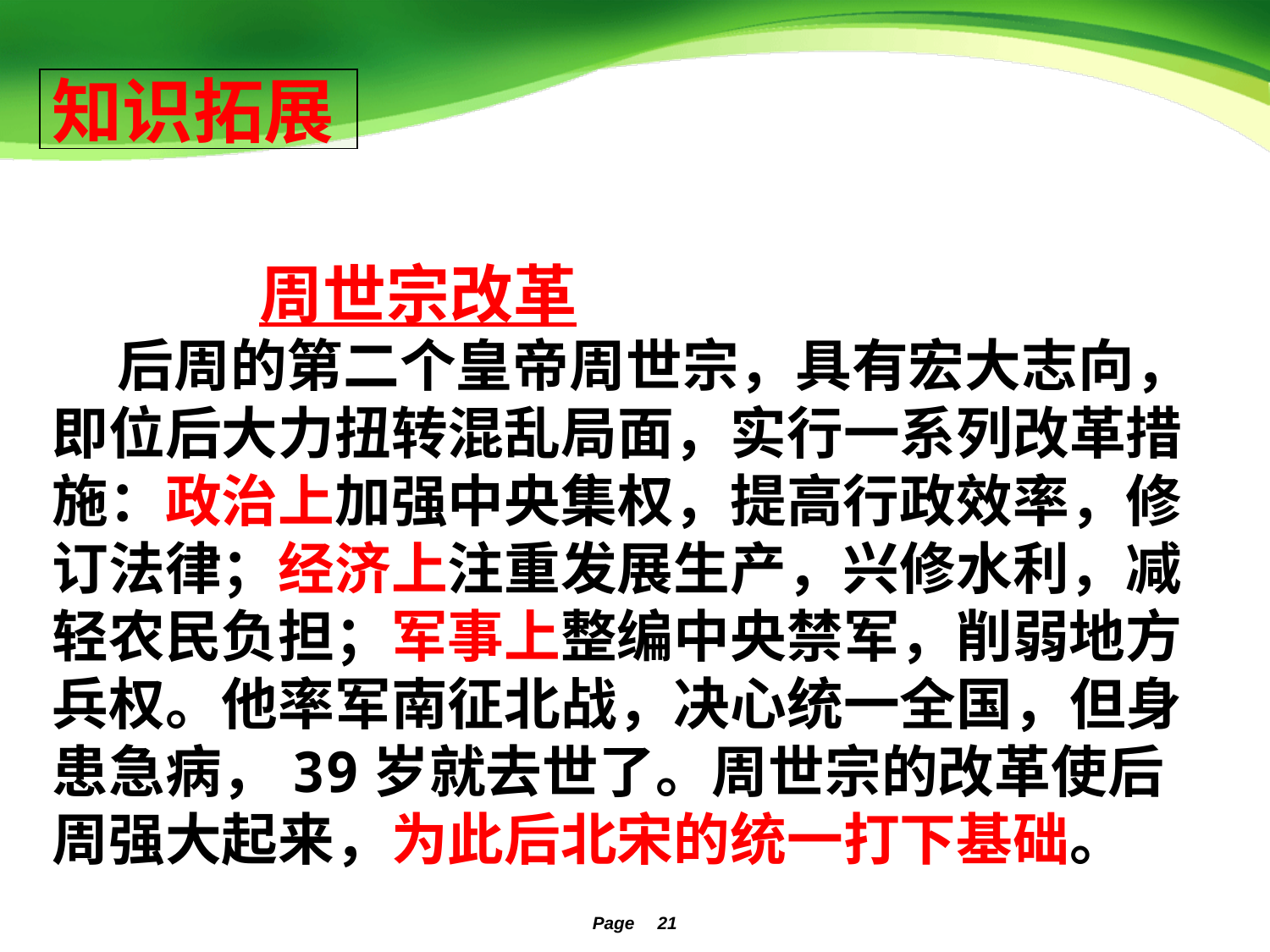

知识拓展
               周世宗改革
    后周的第二个皇帝周世宗，具有宏大志向，即位后大力扭转混乱局面，实行一系列改革措施：政治上加强中央集权，提高行政效率，修订法律；经济上注重发展生产，兴修水利，减轻农民负担；军事上整编中央禁军，削弱地方兵权。他率军南征北战，决心统一全国，但身患急病，39岁就去世了。周世宗的改革使后周强大起来，为此后北宋的统一打下基础。